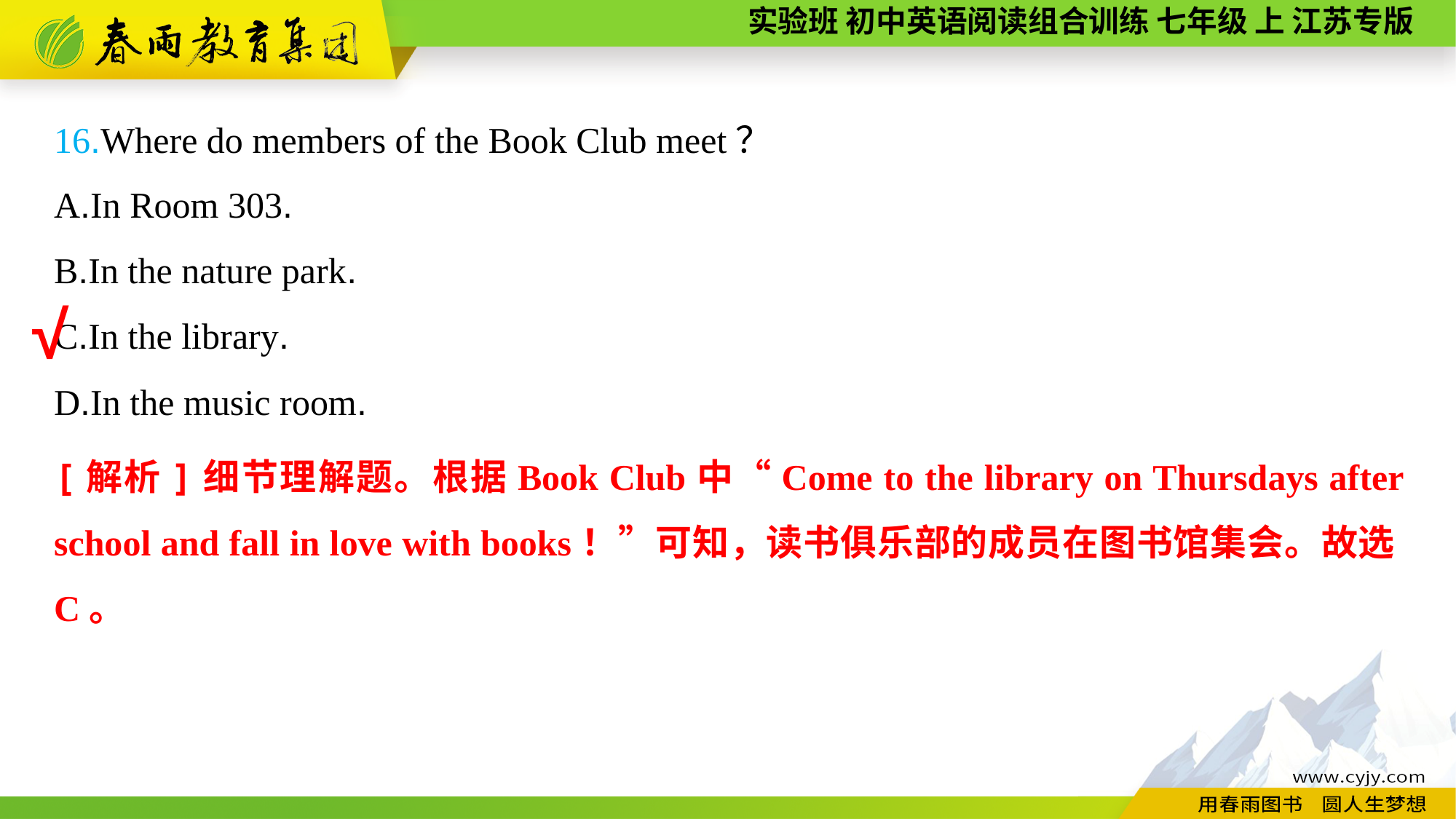

16.Where do members of the Book Club meet？
A.In Room 303.
B.In the nature park.
C.In the library.
D.In the music room.
√
[解析]细节理解题。根据Book Club中“Come to the library on Thursdays after school and fall in love with books！”可知，读书俱乐部的成员在图书馆集会。故选C。